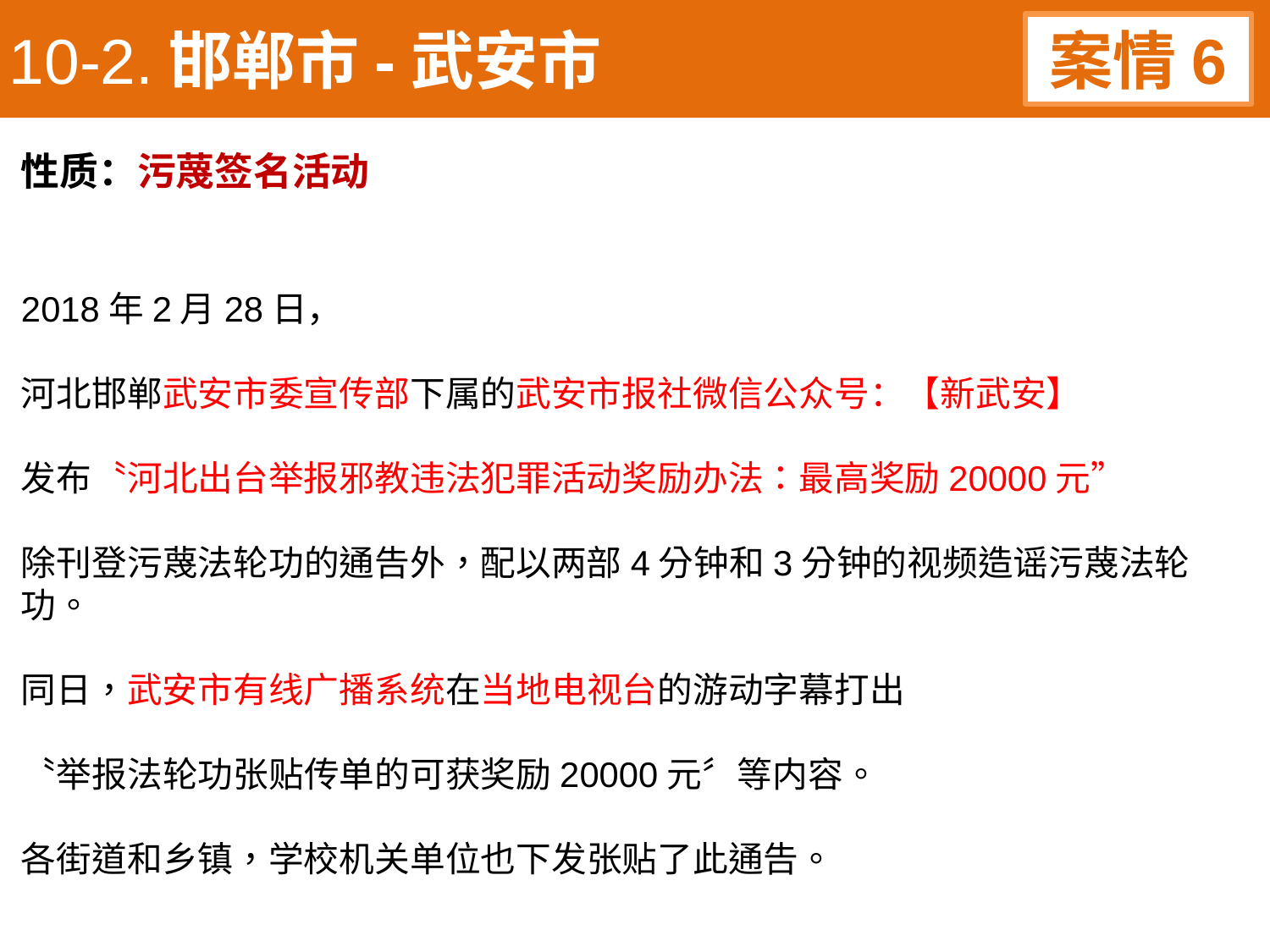

10-2.邯郸市-武安市
案情6

性质：污蔑签名活动

2018年2月28日，

河北邯郸武安市委宣传部下属的武安市报社微信公众号：【新武安】

发布〝河北出台举报邪教违法犯罪活动奖励办法：最高奖励20000元”

除刊登污蔑法轮功的通告外，配以两部4分钟和3分钟的视频造谣污蔑法轮功。

同日，武安市有线广播系统在当地电视台的游动字幕打出

〝举报法轮功张贴传单的可获奖励20000元〞等内容。

各街道和乡镇，学校机关单位也下发张贴了此通告。